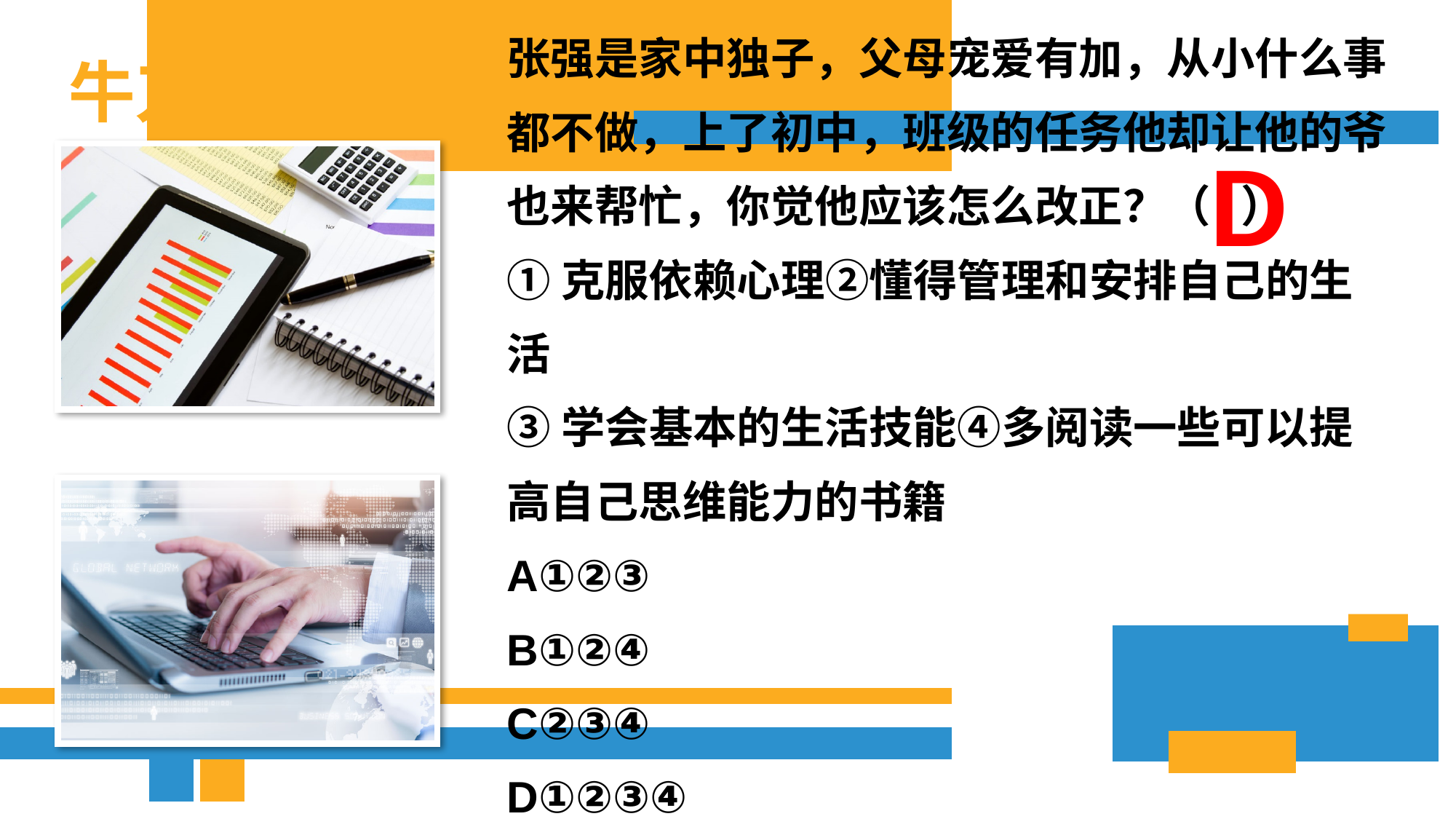

牛刀小试
张强是家中独子，父母宠爱有加，从小什么事都不做，上了初中，班级的任务他却让他的爷也来帮忙，你觉他应该怎么改正？（   ）
①克服依赖心理②懂得管理和安排自己的生活
③学会基本的生活技能④多阅读一些可以提高自己思维能力的书籍
A①②③
B①②④
C②③④
D①②③④

D